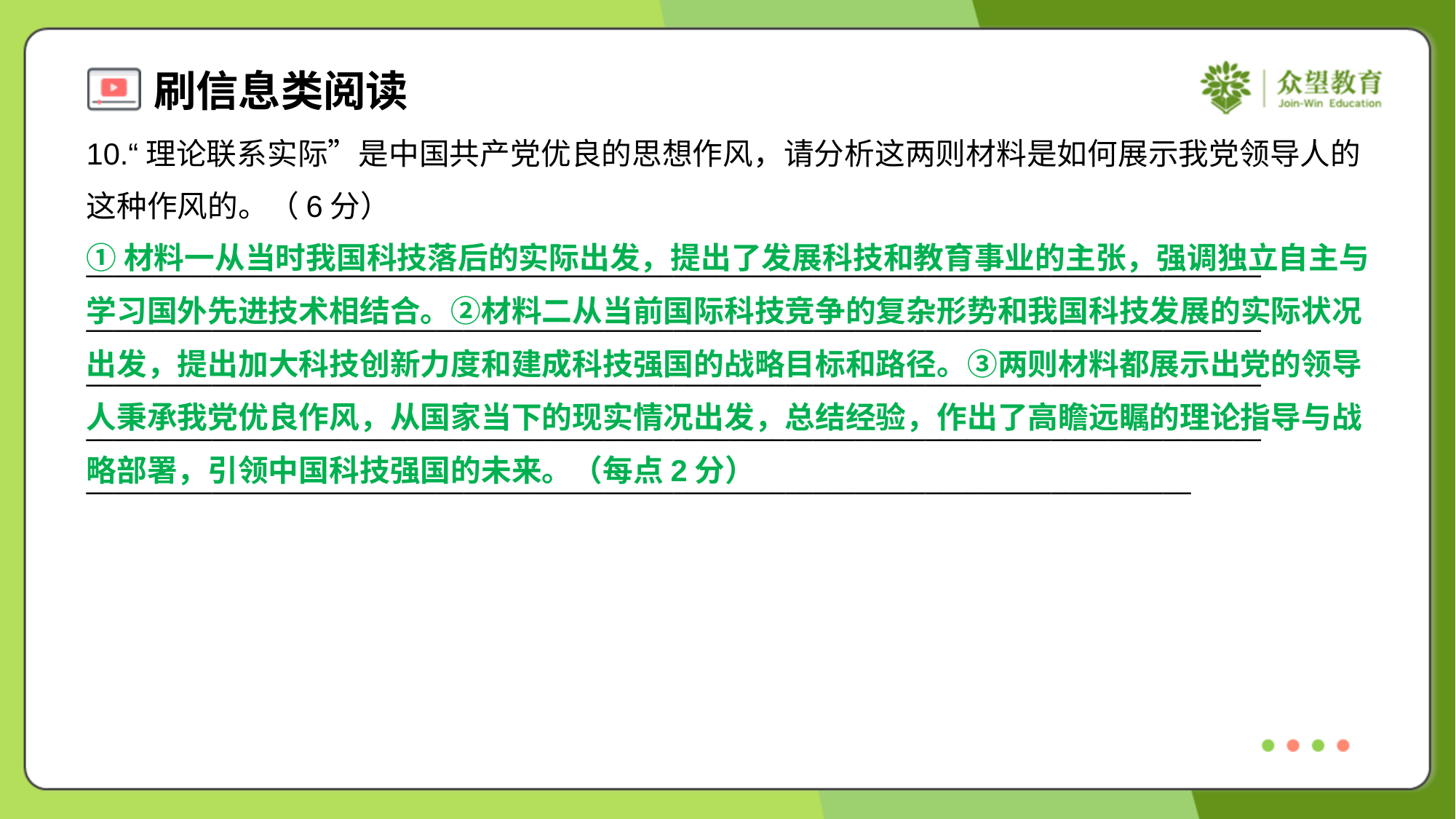

10.“理论联系实际”是中国共产党优良的思想作风，请分析这两则材料是如何展示我党领导人的
这种作风的。（6分）
①材料一从当时我国科技落后的实际出发，提出了发展科技和教育事业的主张，强调独立自主与
学习国外先进技术相结合。②材料二从当前国际科技竞争的复杂形势和我国科技发展的实际状况
出发，提出加大科技创新力度和建成科技强国的战略目标和路径。③两则材料都展示出党的领导
人秉承我党优良作风，从国家当下的现实情况出发，总结经验，作出了高瞻远瞩的理论指导与战
略部署，引领中国科技强国的未来。（每点2分）
____________________________________________________________________________________
____________________________________________________________________________________
____________________________________________________________________________________
____________________________________________________________________________________
_______________________________________________________________________________